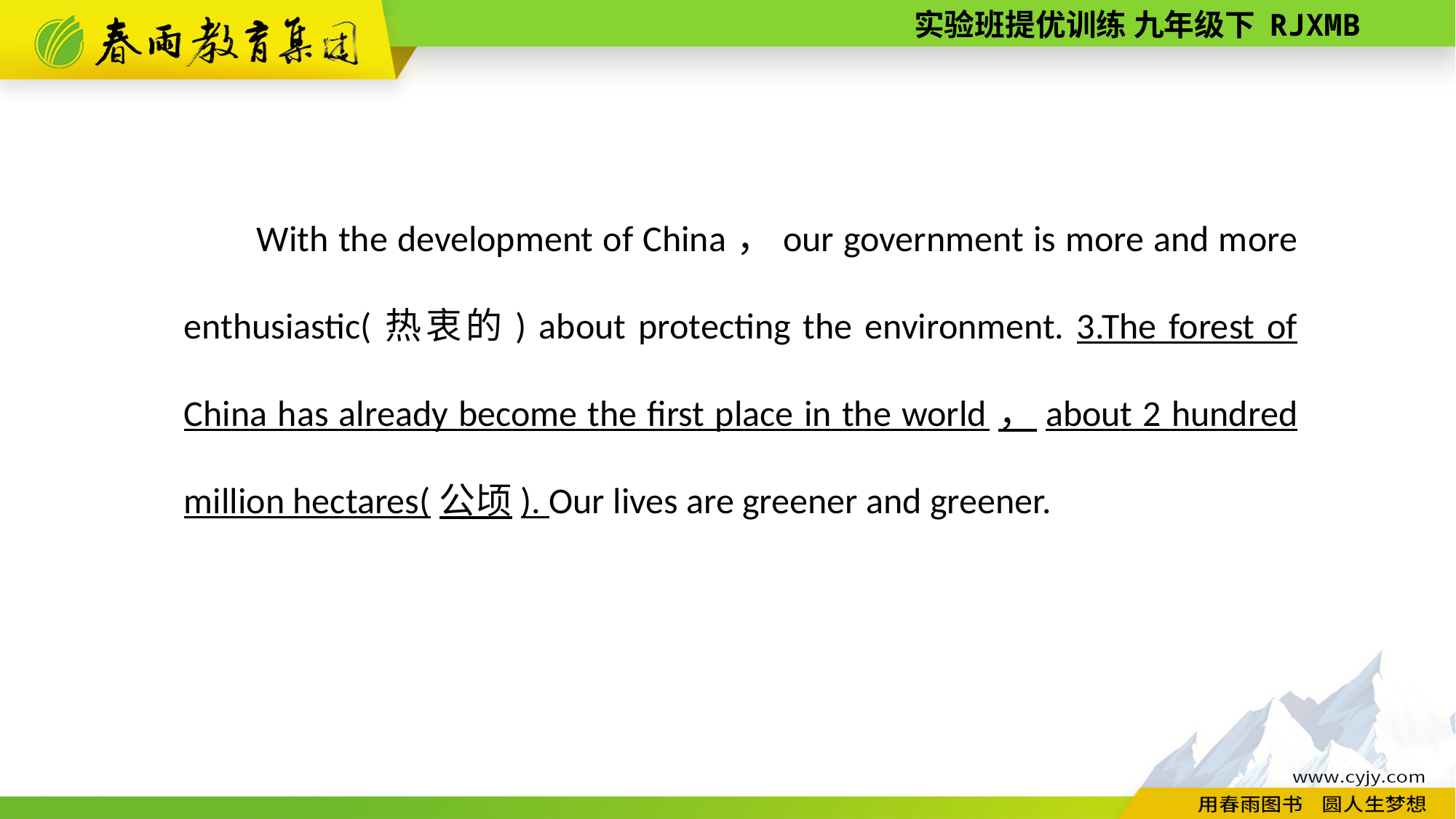

With the development of China，our government is more and more enthusiastic(热衷的) about protecting the environment. 3.The forest of China has already become the first place in the world，about 2 hundred million hectares(公顷). Our lives are greener and greener.